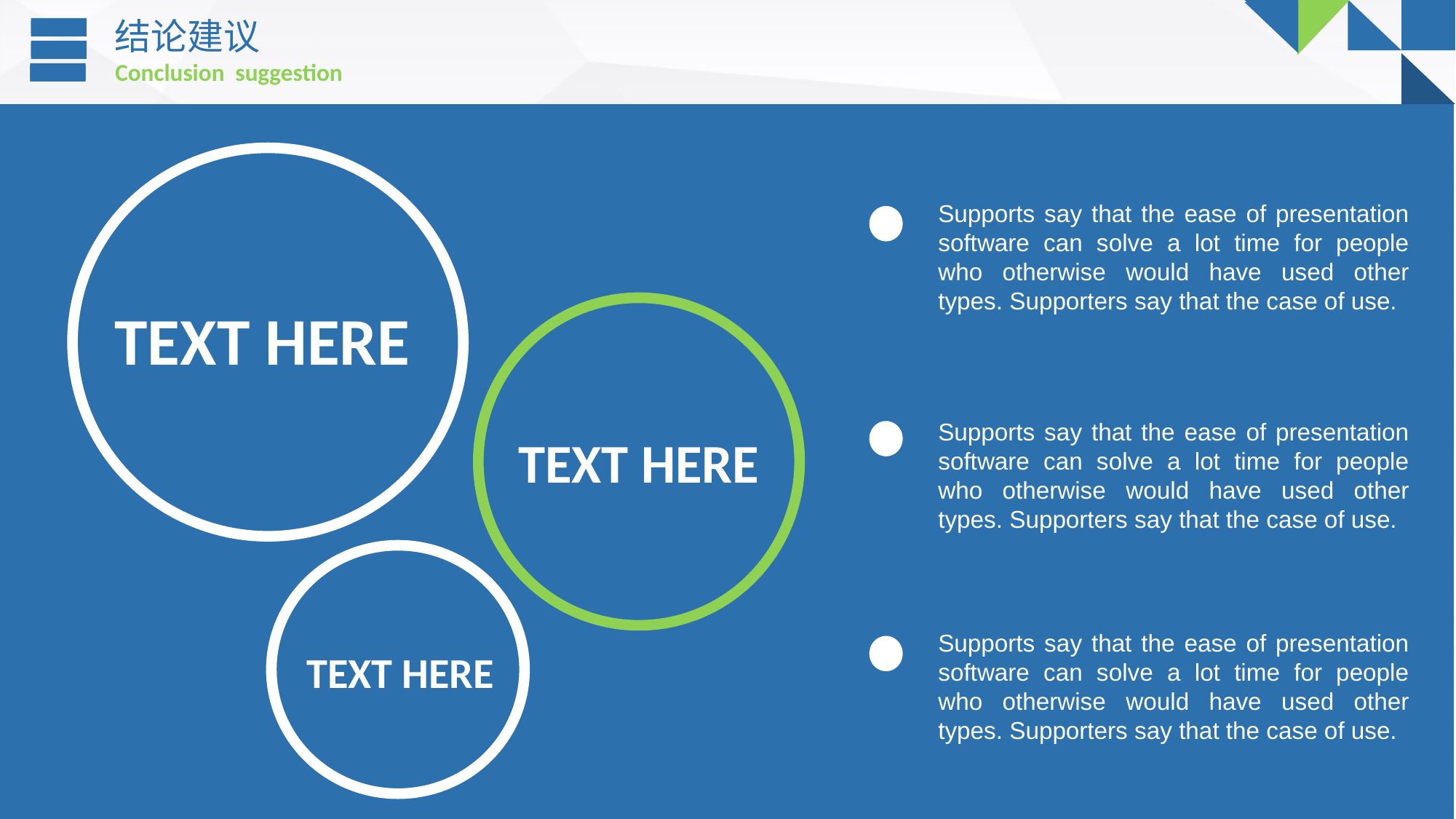

结论建议

Conclusion  suggestion

Supports say that the ease of presentation software can solve a lot time for people who otherwise would have used other types. Supporters say that the case of use.

TEXT HERE

Supports say that the ease of presentation software can solve a lot time for people who otherwise would have used other types. Supporters say that the case of use.

TEXT HERE

Supports say that the ease of presentation software can solve a lot time for people who otherwise would have used other types. Supporters say that the case of use.

TEXT HERE